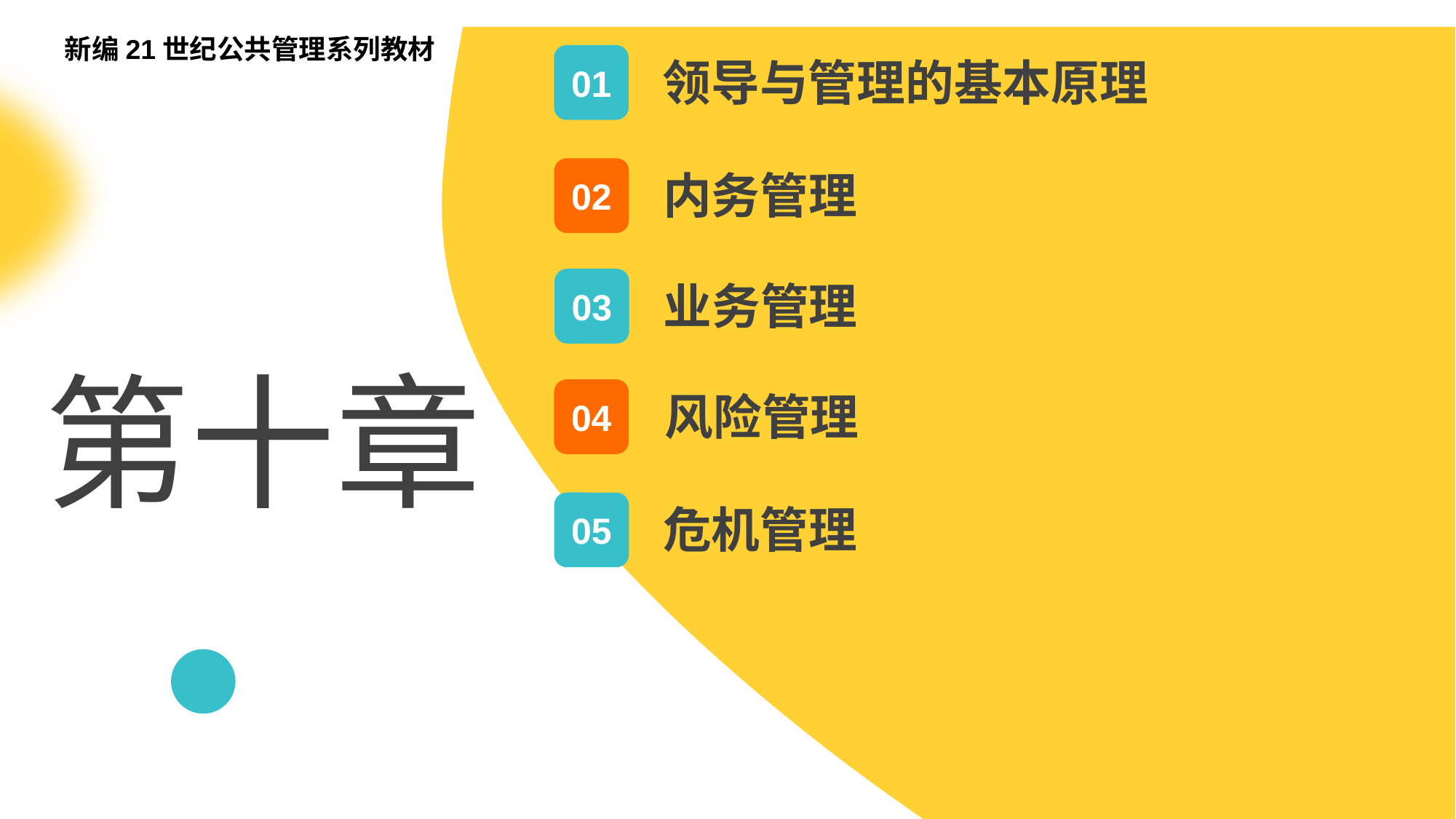

新编21世纪公共管理系列教材

01
领导与管理的基本原理

02
内务管理
03
业务管理
第十章
04
风险管理
05
危机管理